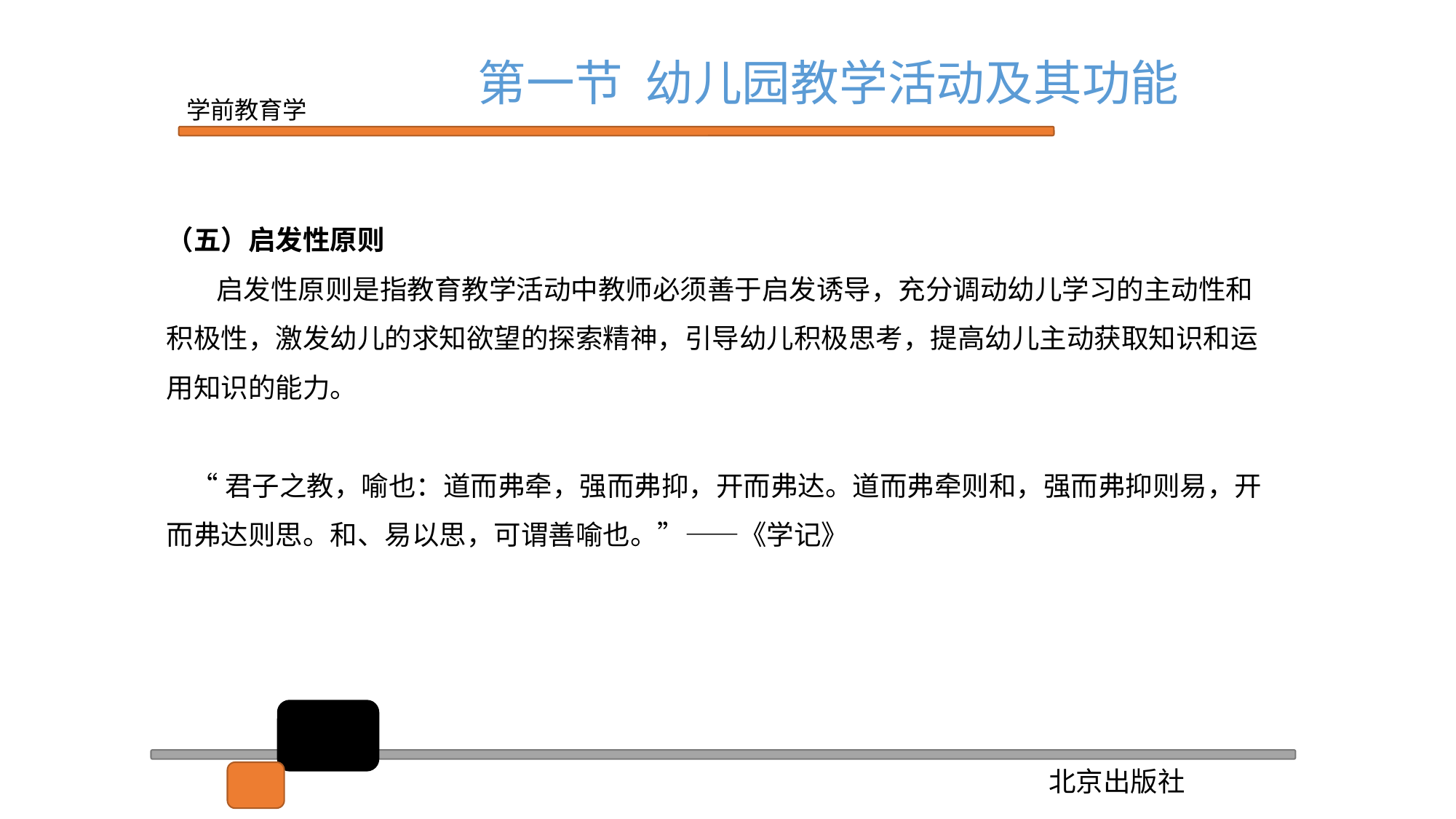

第一节  幼儿园教学活动及其功能

（五）启发性原则
       启发性原则是指教育教学活动中教师必须善于启发诱导，充分调动幼儿学习的主动性和积极性，激发幼儿的求知欲望的探索精神，引导幼儿积极思考，提高幼儿主动获取知识和运用知识的能力。

    “君子之教，喻也：道而弗牵，强而弗抑，开而弗达。道而弗牵则和，强而弗抑则易，开而弗达则思。和、易以思，可谓善喻也。”——《学记》